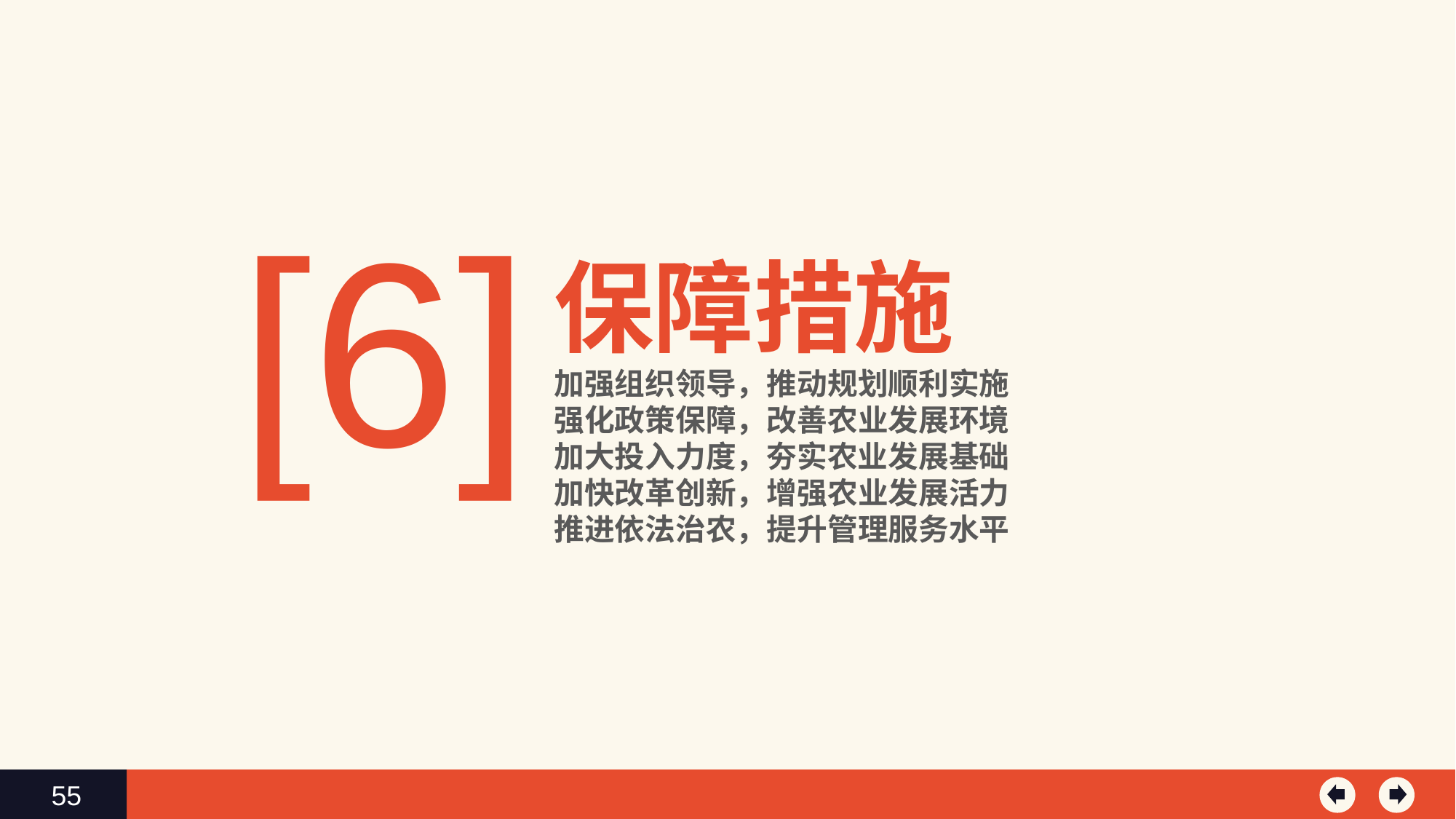

[6]
保障措施
加强组织领导，推动规划顺利实施
强化政策保障，改善农业发展环境
加大投入力度，夯实农业发展基础
加快改革创新，增强农业发展活力
推进依法治农，提升管理服务水平
55